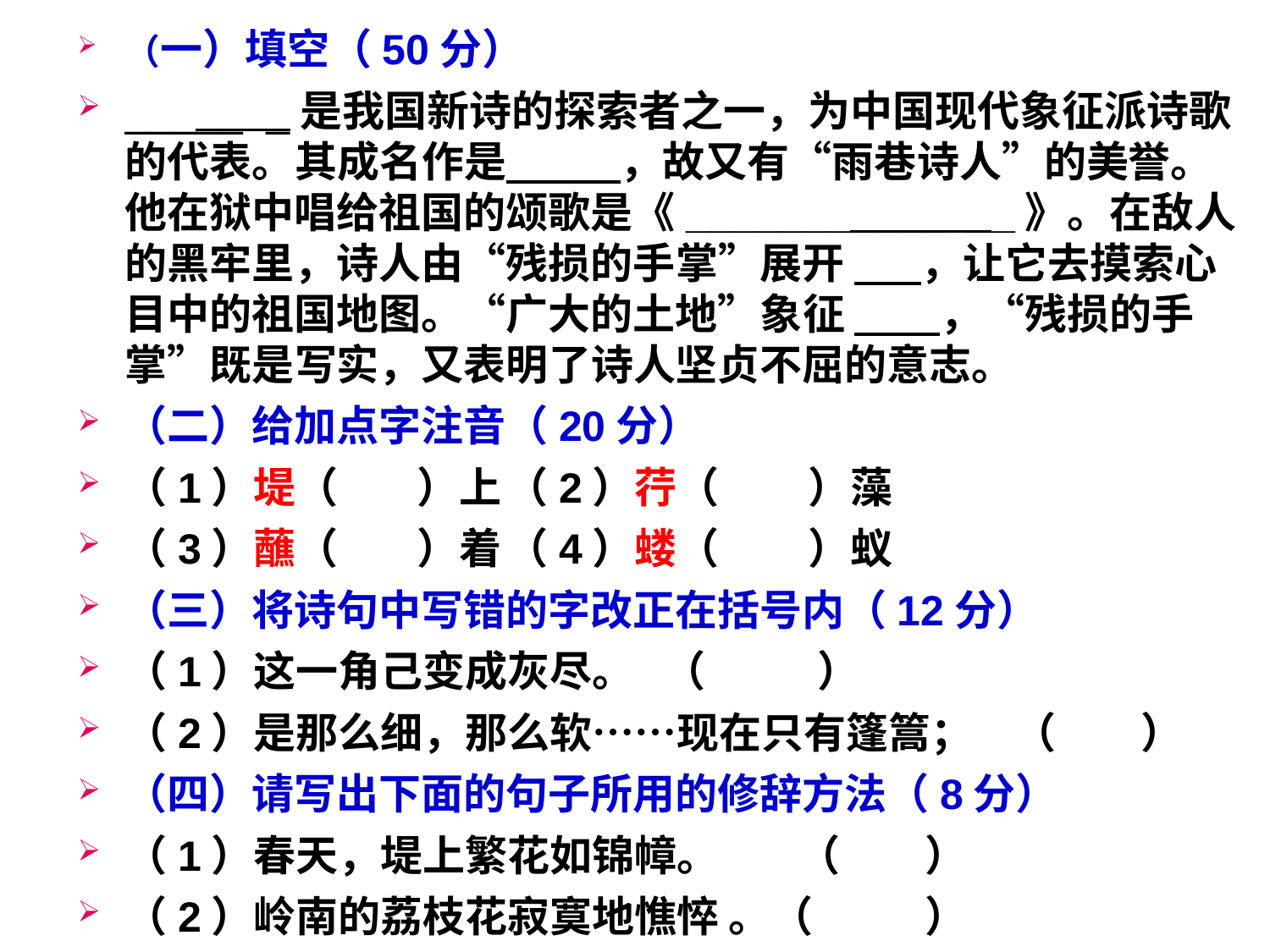

（一）填空（50分）
_____  _是我国新诗的探索者之一，为中国现代象征派诗歌的代表。其成名作是            ，故又有“雨巷诗人”的美誉。他在狱中唱给祖国的颂歌是《___________  __》。在敌人的黑牢里，诗人由“残损的手掌”展开        ，让它去摸索心目中的祖国地图。“广大的土地”象征          ，“残损的手掌”既是写实，又表明了诗人坚贞不屈的意志。
（二）给加点字注音（20分）
（1）堤（	    ）上	（2）荇（	     ）藻
（3）蘸（	    ）着	（4）蝼（	     ）蚁
（三）将诗句中写错的字改正在括号内（12分）
（1）这一角己变成灰尽。   （	      ）
（2）是那么细，那么软……现在只有篷篙；	（	）
（四）请写出下面的句子所用的修辞方法（8分）
（1）春天，堤上繁花如锦幛。	    （	    ）
（2）岭南的荔枝花寂寞地憔悴 。（	    ）